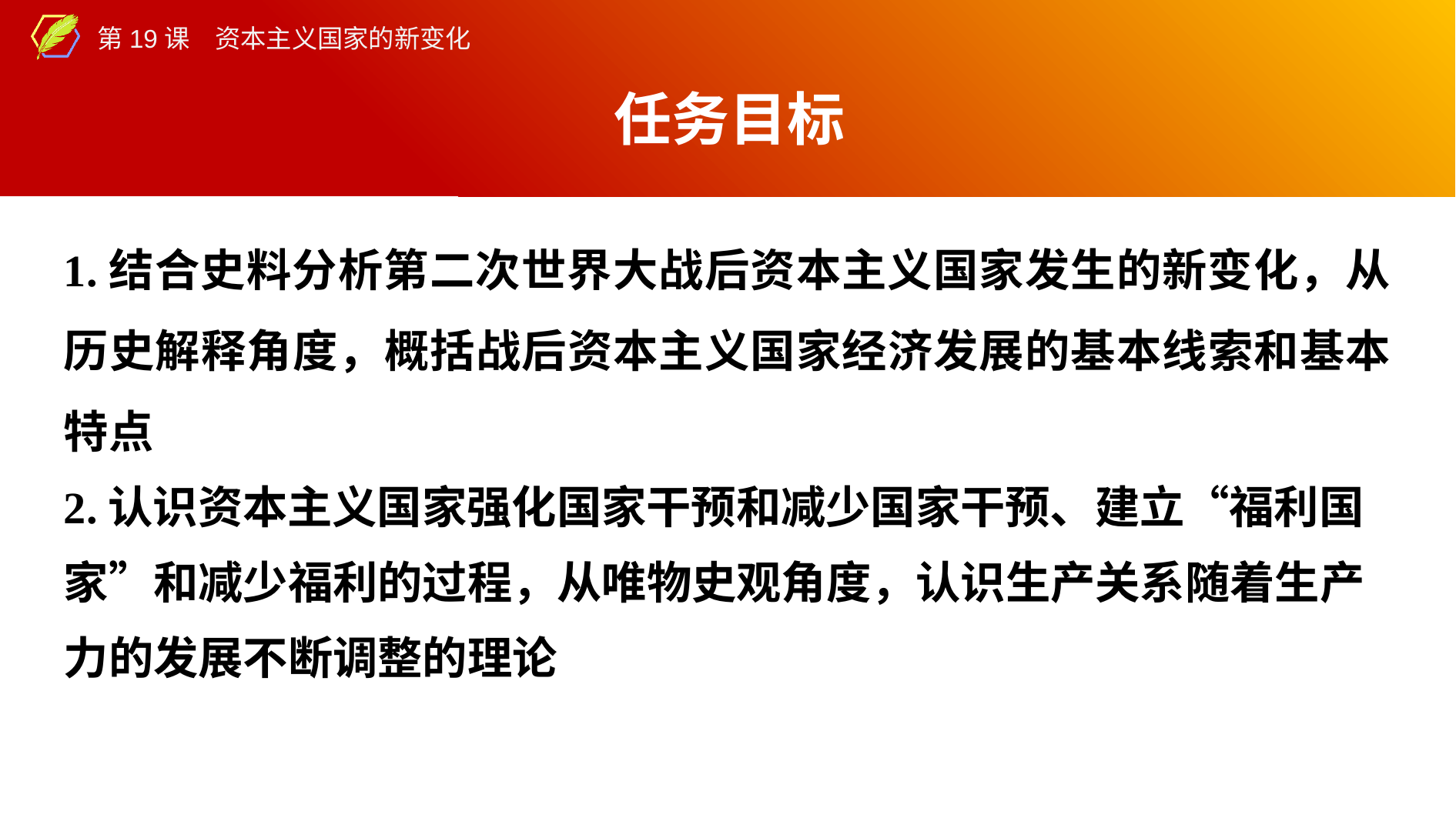

任务目标
1.结合史料分析第二次世界大战后资本主义国家发生的新变化，从历史解释角度，概括战后资本主义国家经济发展的基本线索和基本特点
2.认识资本主义国家强化国家干预和减少国家干预、建立“福利国家”和减少福利的过程，从唯物史观角度，认识生产关系随着生产力的发展不断调整的理论